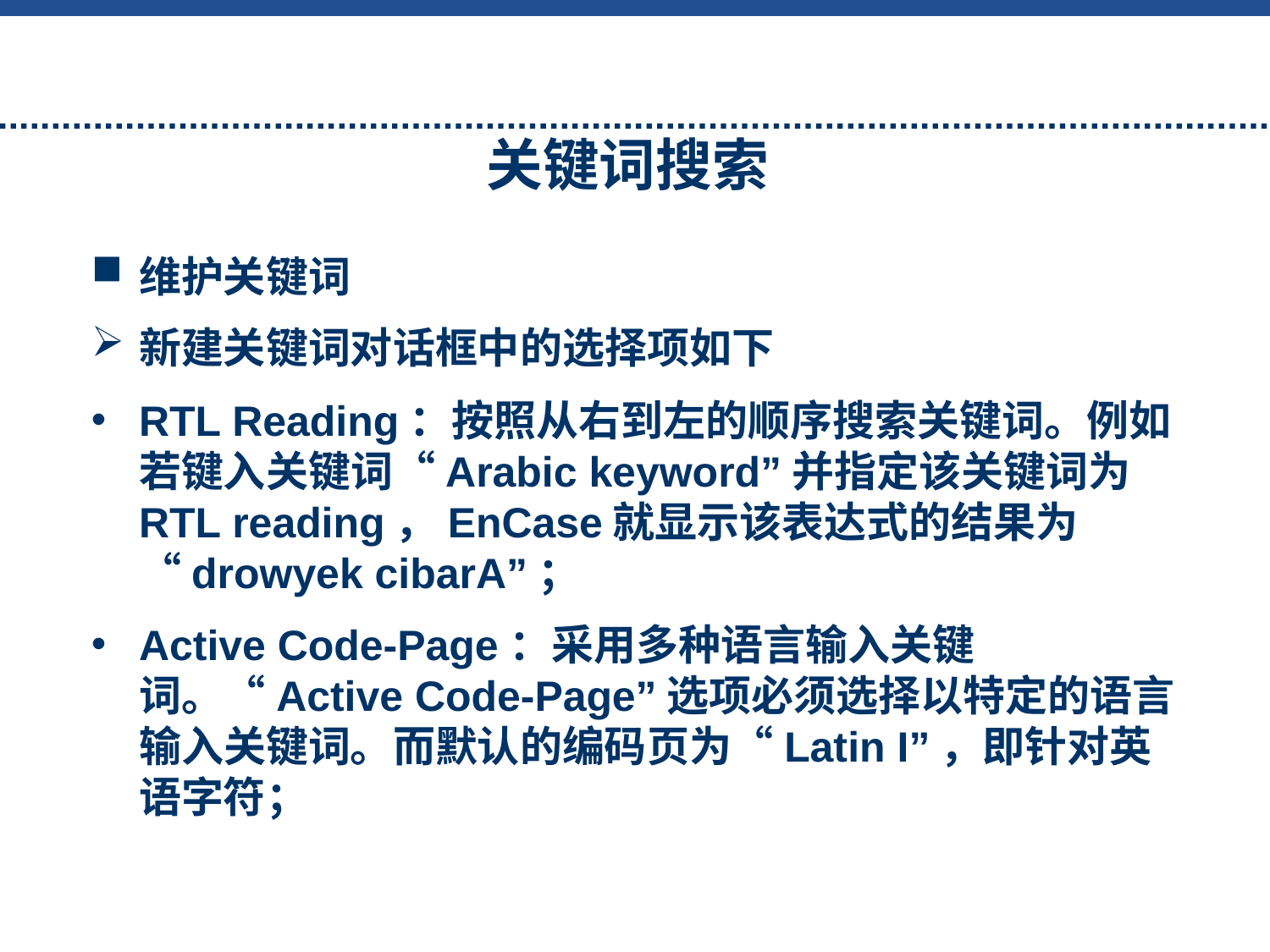

关键词搜索
维护关键词
新建关键词对话框中的选择项如下
RTL Reading：按照从右到左的顺序搜索关键词。例如若键入关键词“Arabic keyword”并指定该关键词为RTL reading，EnCase就显示该表达式的结果为 “drowyek cibarA”；
Active Code-Page：采用多种语言输入关键词。“Active Code-Page”选项必须选择以特定的语言输入关键词。而默认的编码页为“Latin I”，即针对英语字符；